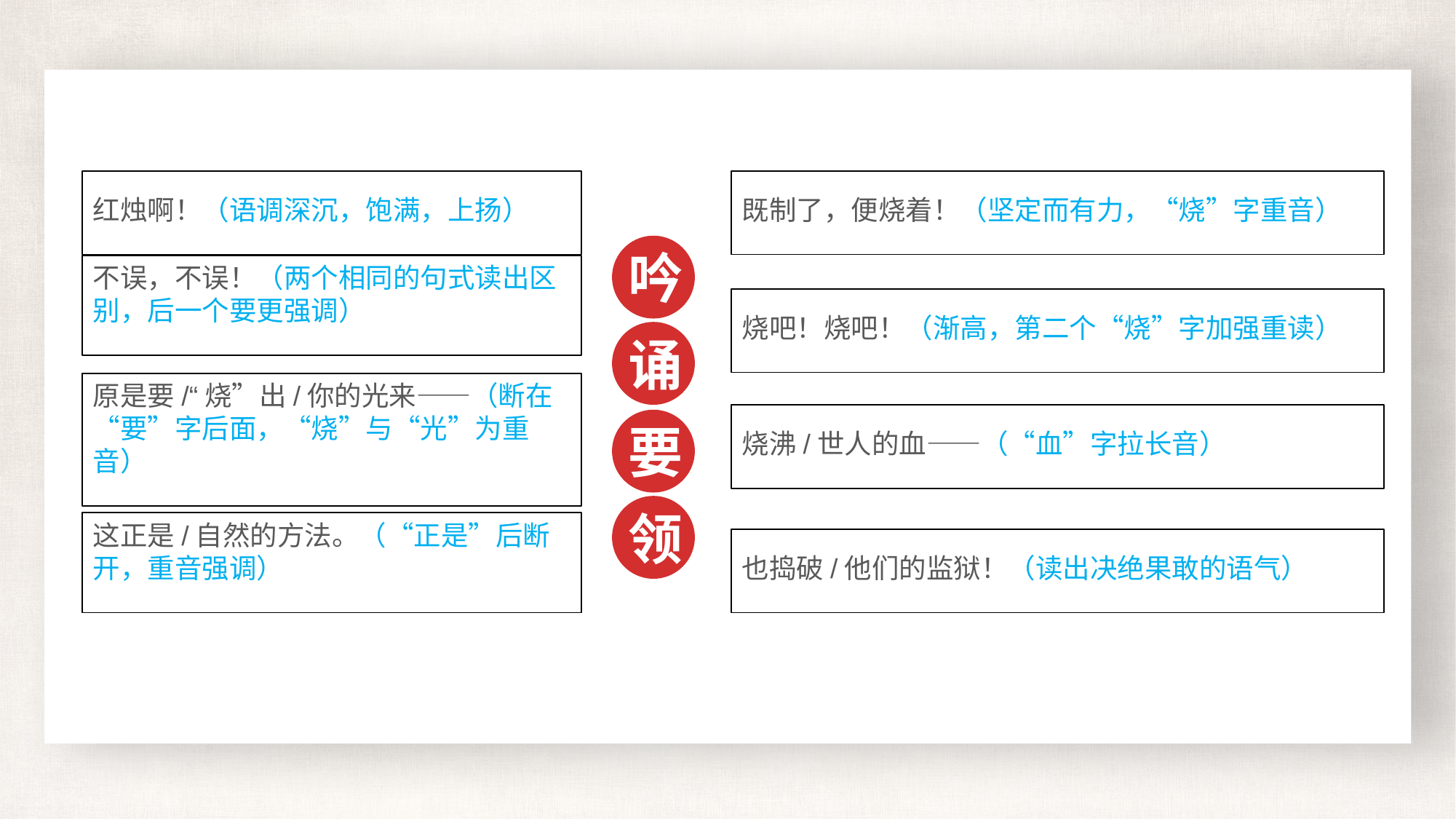

红烛啊！（语调深沉，饱满，上扬）

既制了，便烧着！（坚定而有力，“烧”字重音）

吟
不误，不误！（两个相同的句式读出区别，后一个要更强调）

烧吧！烧吧！（渐高，第二个“烧”字加强重读）

诵
原是要/“烧”出/你的光来——（断在“要”字后面，“烧”与“光”为重音）

烧沸/世人的血——（“血”字拉长音）

要

领
这正是/自然的方法。（“正是”后断开，重音强调）

也捣破/他们的监狱！（读出决绝果敢的语气）